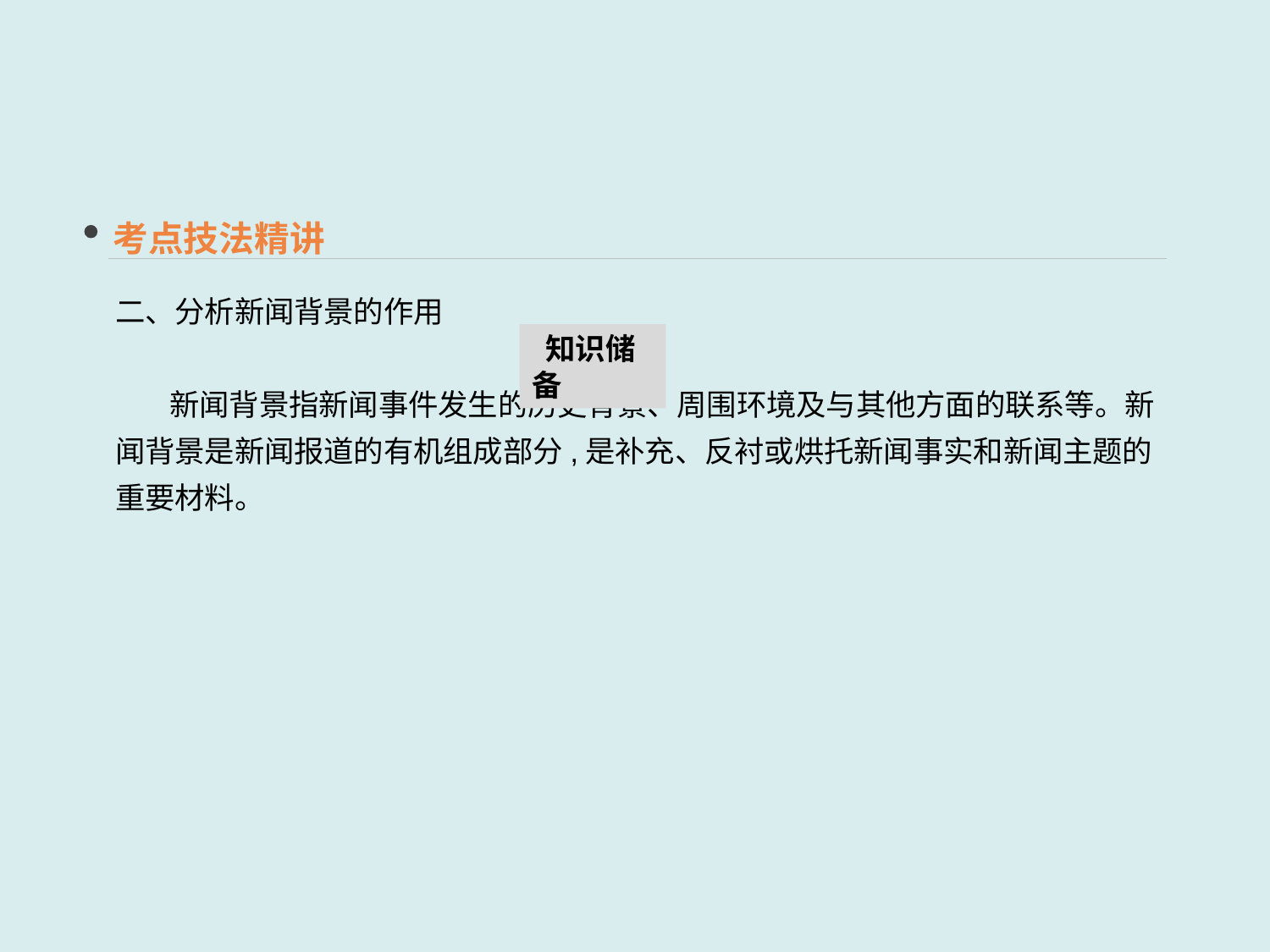

考点技法精讲

二、分析新闻背景的作用

       新闻背景指新闻事件发生的历史背景、周围环境及与其他方面的联系等。新闻背景是新闻报道的有机组成部分,是补充、反衬或烘托新闻事实和新闻主题的重要材料。
 知识储备